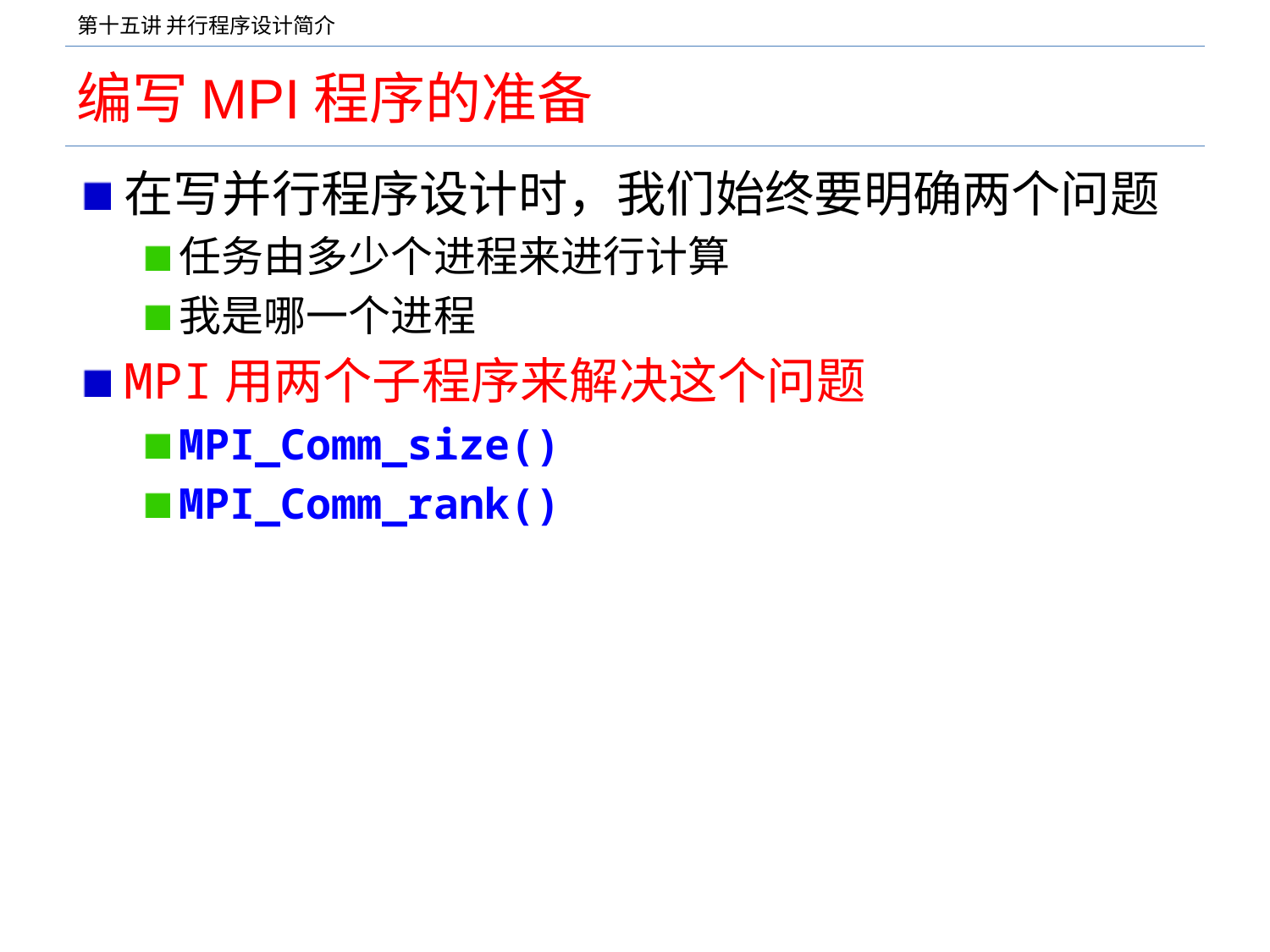

# 编写MPI程序的准备
在写并行程序设计时，我们始终要明确两个问题
任务由多少个进程来进行计算
我是哪一个进程
MPI用两个子程序来解决这个问题
MPI_Comm_size()
MPI_Comm_rank()